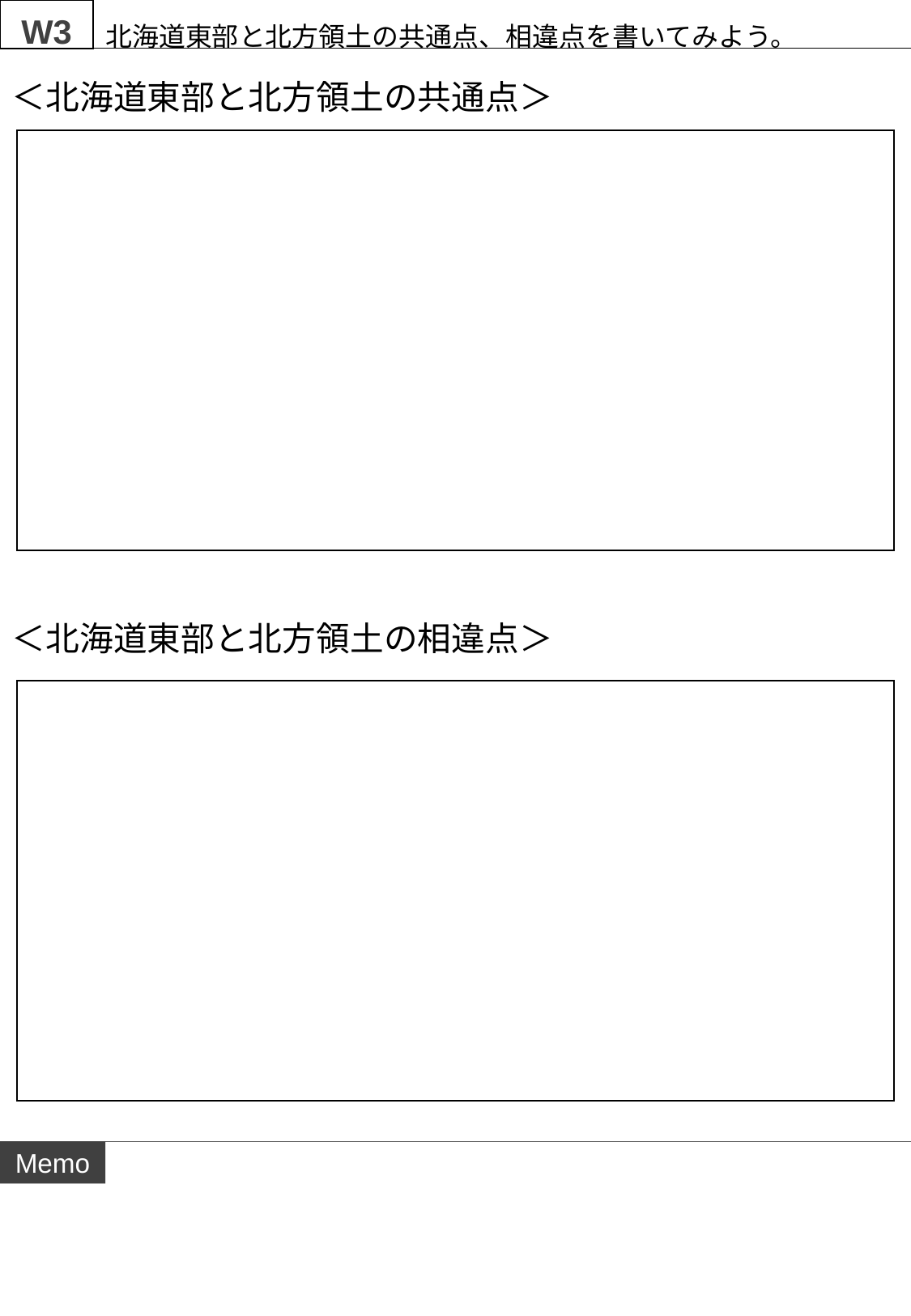

W3
北海道東部と北方領土の共通点、相違点を書いてみよう。
＜北海道東部と北方領土の共通点＞

＜北海道東部と北方領土の相違点＞

Memo